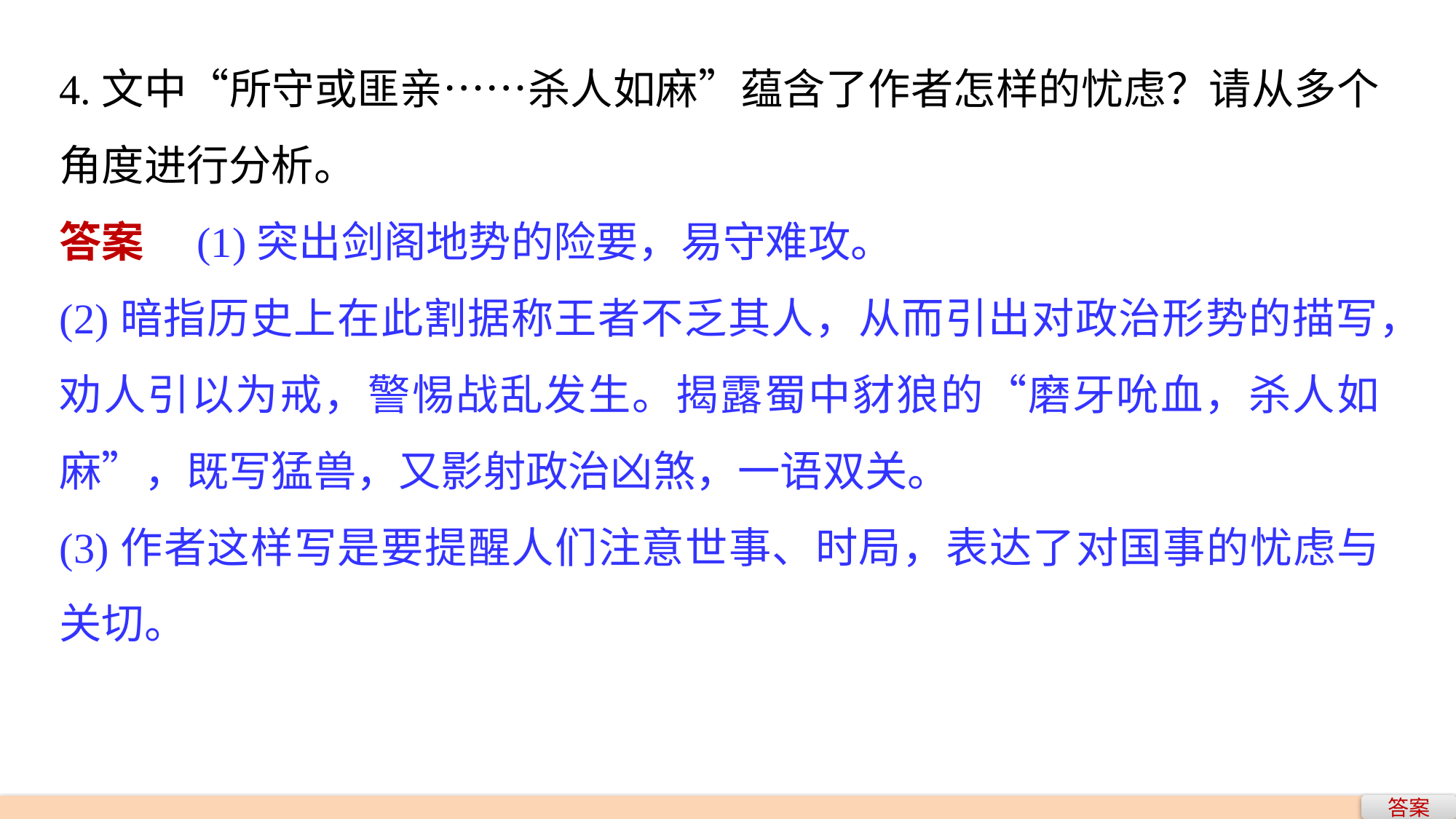

4.文中“所守或匪亲……杀人如麻”蕴含了作者怎样的忧虑？请从多个角度进行分析。
答案　(1)突出剑阁地势的险要，易守难攻。
(2)暗指历史上在此割据称王者不乏其人，从而引出对政治形势的描写，劝人引以为戒，警惕战乱发生。揭露蜀中豺狼的“磨牙吮血，杀人如麻”，既写猛兽，又影射政治凶煞，一语双关。
(3)作者这样写是要提醒人们注意世事、时局，表达了对国事的忧虑与关切。
答案